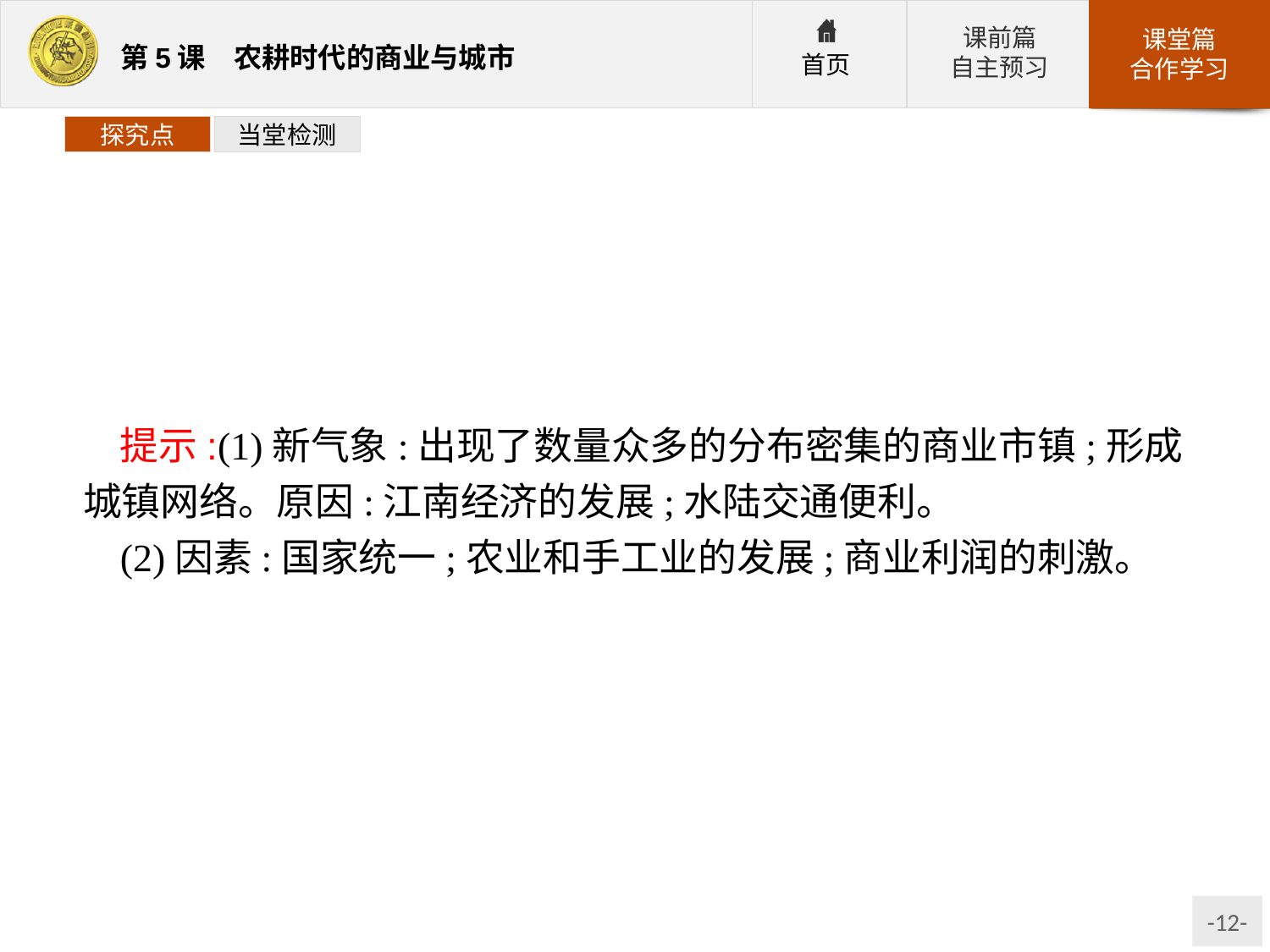

探究点
当堂检测
提示:(1)新气象:出现了数量众多的分布密集的商业市镇;形成城镇网络。原因:江南经济的发展;水陆交通便利。
(2)因素:国家统一;农业和手工业的发展;商业利润的刺激。